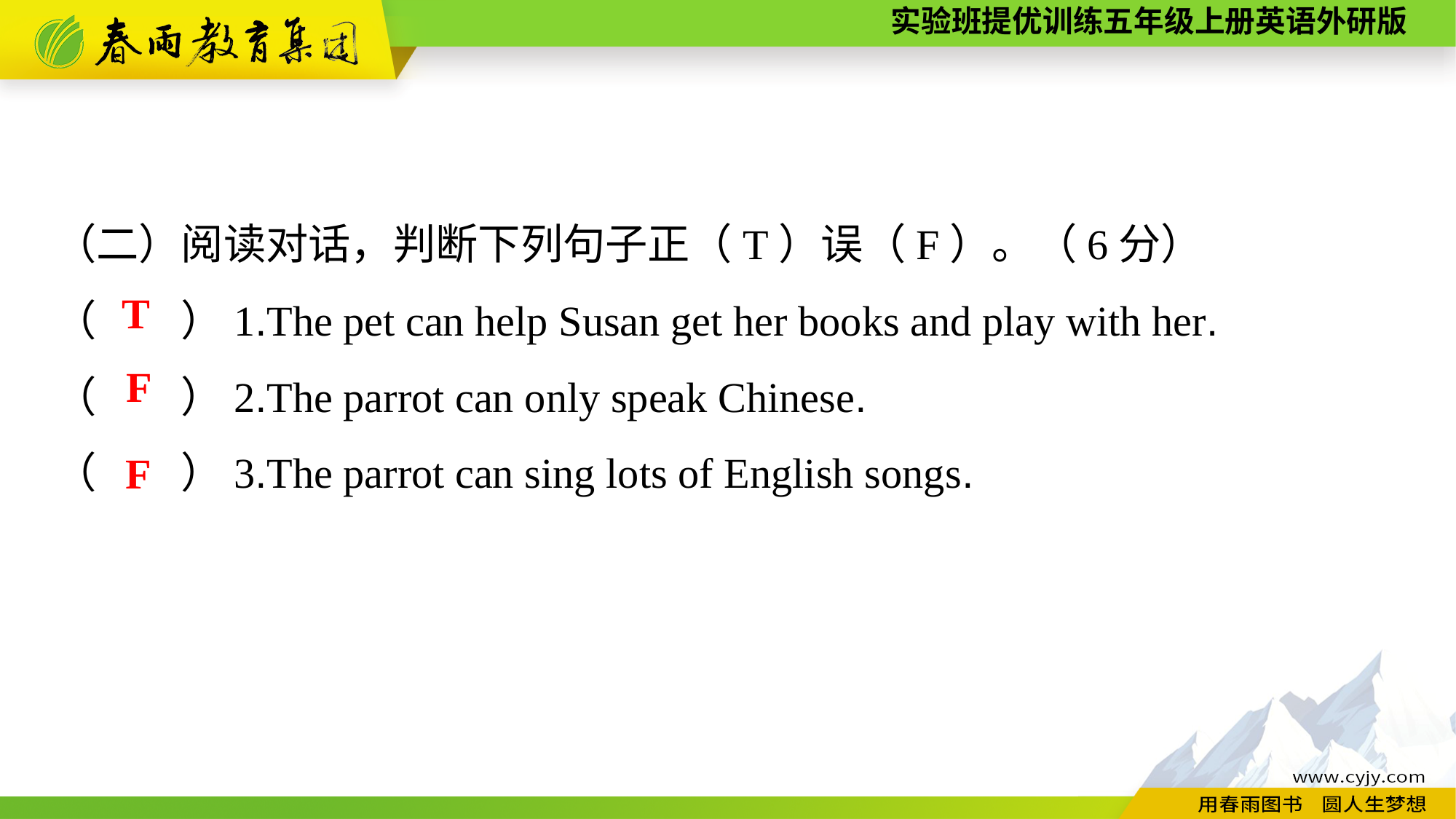

（二）阅读对话，判断下列句子正（T）误（F）。（6分）
（　　）1.The pet can help Susan get her books and play with her.
（　　）2.The parrot can only speak Chinese.
（　　）3.The parrot can sing lots of English songs.
T
F
F